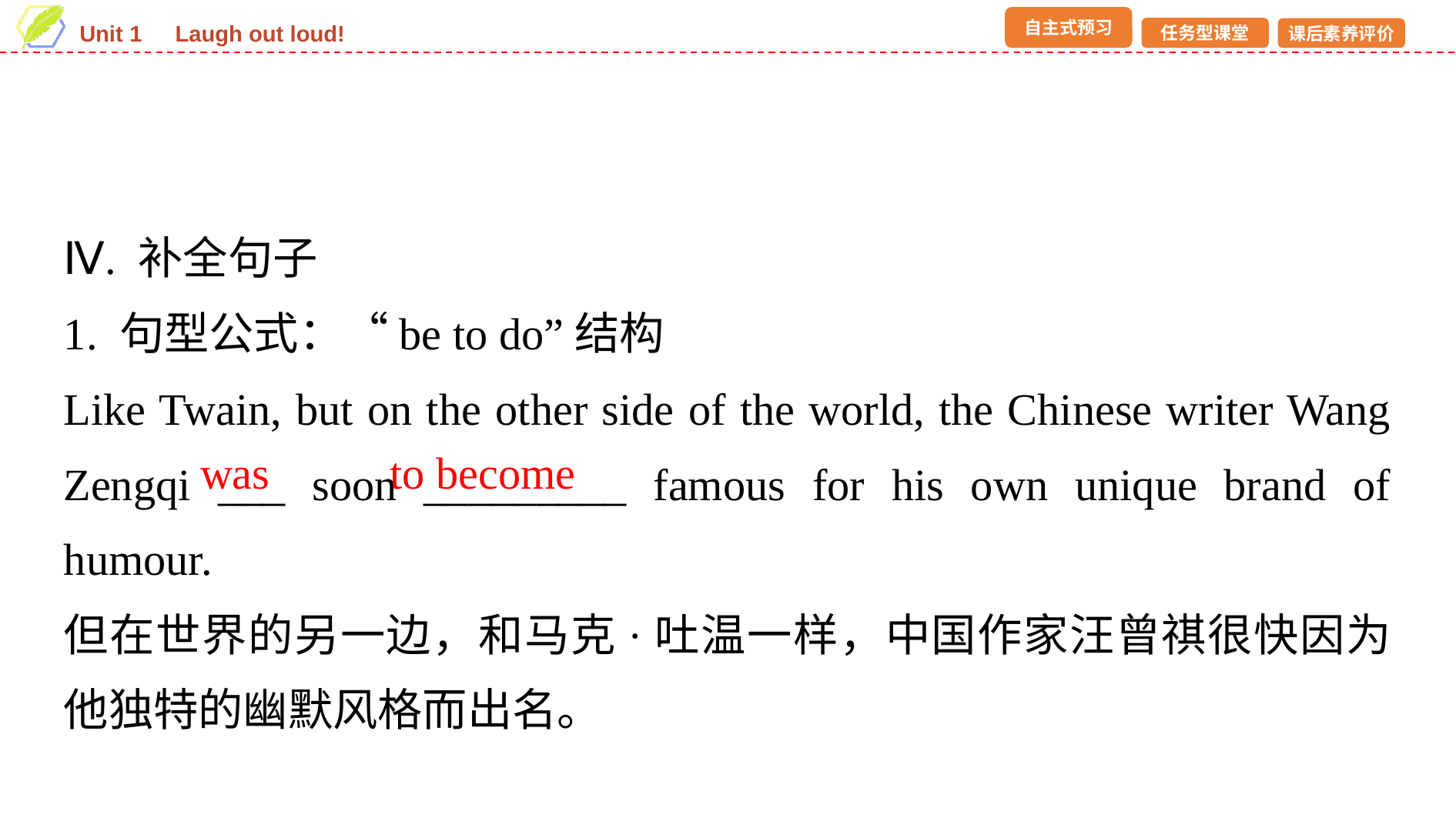

Ⅳ. 补全句子
1. 句型公式：“be to do”结构
Like Twain, but on the other side of the world, the Chinese writer Wang Zengqi ___ soon _________ famous for his own unique brand of humour.
但在世界的另一边，和马克·吐温一样，中国作家汪曾祺很快因为他独特的幽默风格而出名。
was
to become